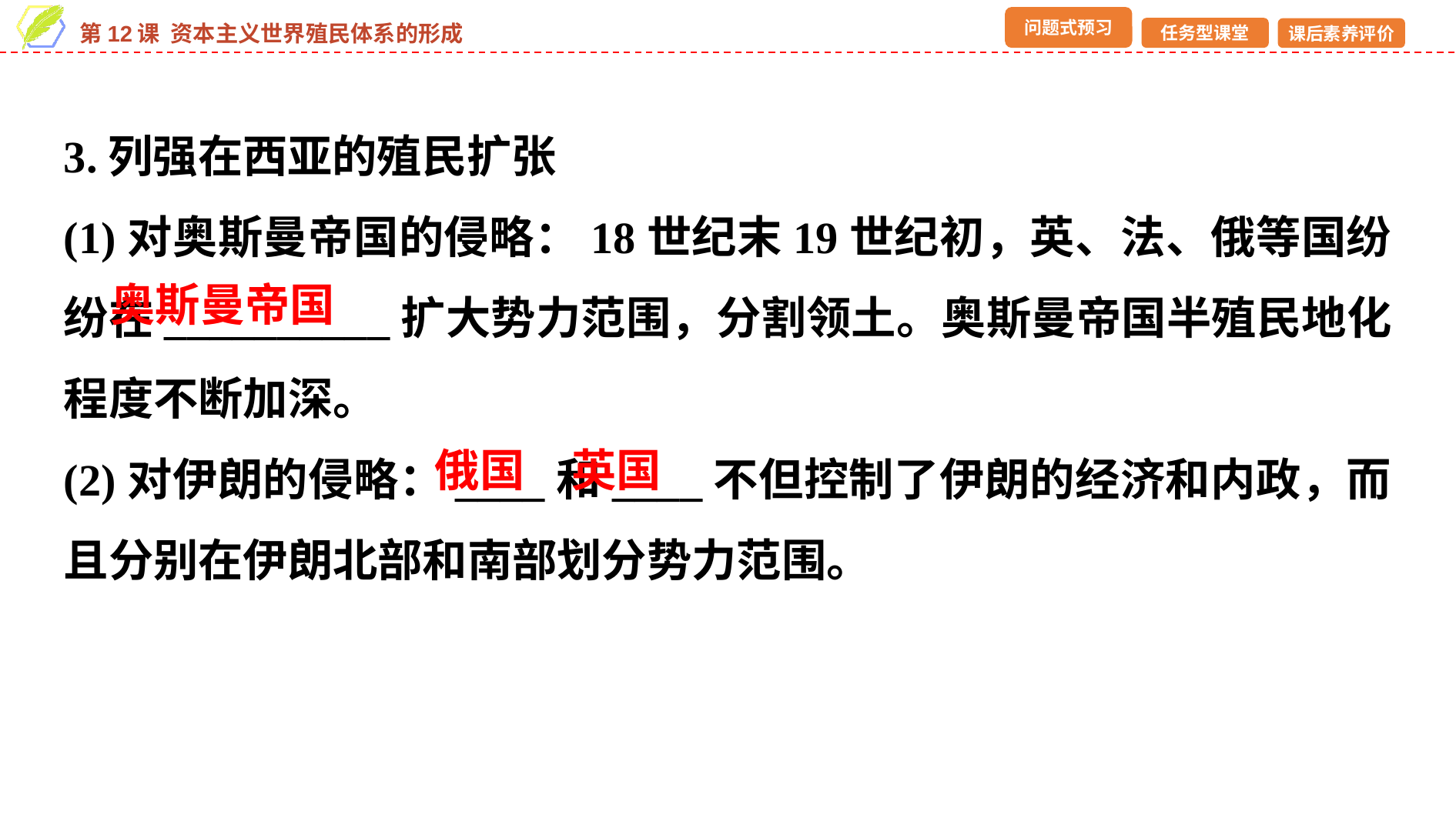

3.列强在西亚的殖民扩张
(1)对奥斯曼帝国的侵略：18世纪末19世纪初，英、法、俄等国纷纷在__________扩大势力范围，分割领土。奥斯曼帝国半殖民地化程度不断加深。
(2)对伊朗的侵略：____和____不但控制了伊朗的经济和内政，而且分别在伊朗北部和南部划分势力范围。
奥斯曼帝国
俄国
英国